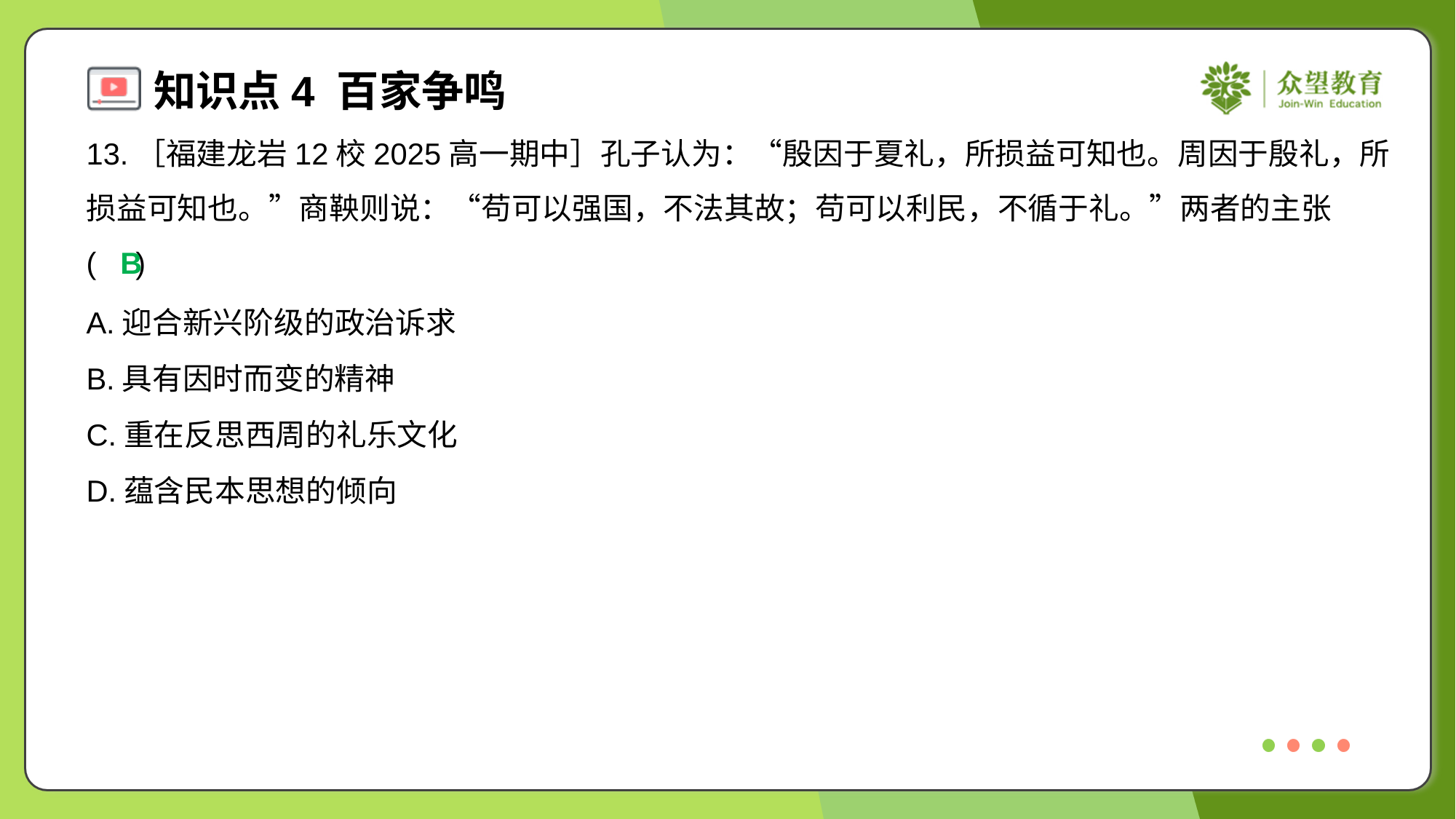

13.［福建龙岩12校2025高一期中］孔子认为：“殷因于夏礼，所损益可知也。周因于殷礼，所
损益可知也。”商鞅则说：“苟可以强国，不法其故；苟可以利民，不循于礼。”两者的主张
(     )
B
A.迎合新兴阶级的政治诉求
B.具有因时而变的精神
C.重在反思西周的礼乐文化
D.蕴含民本思想的倾向